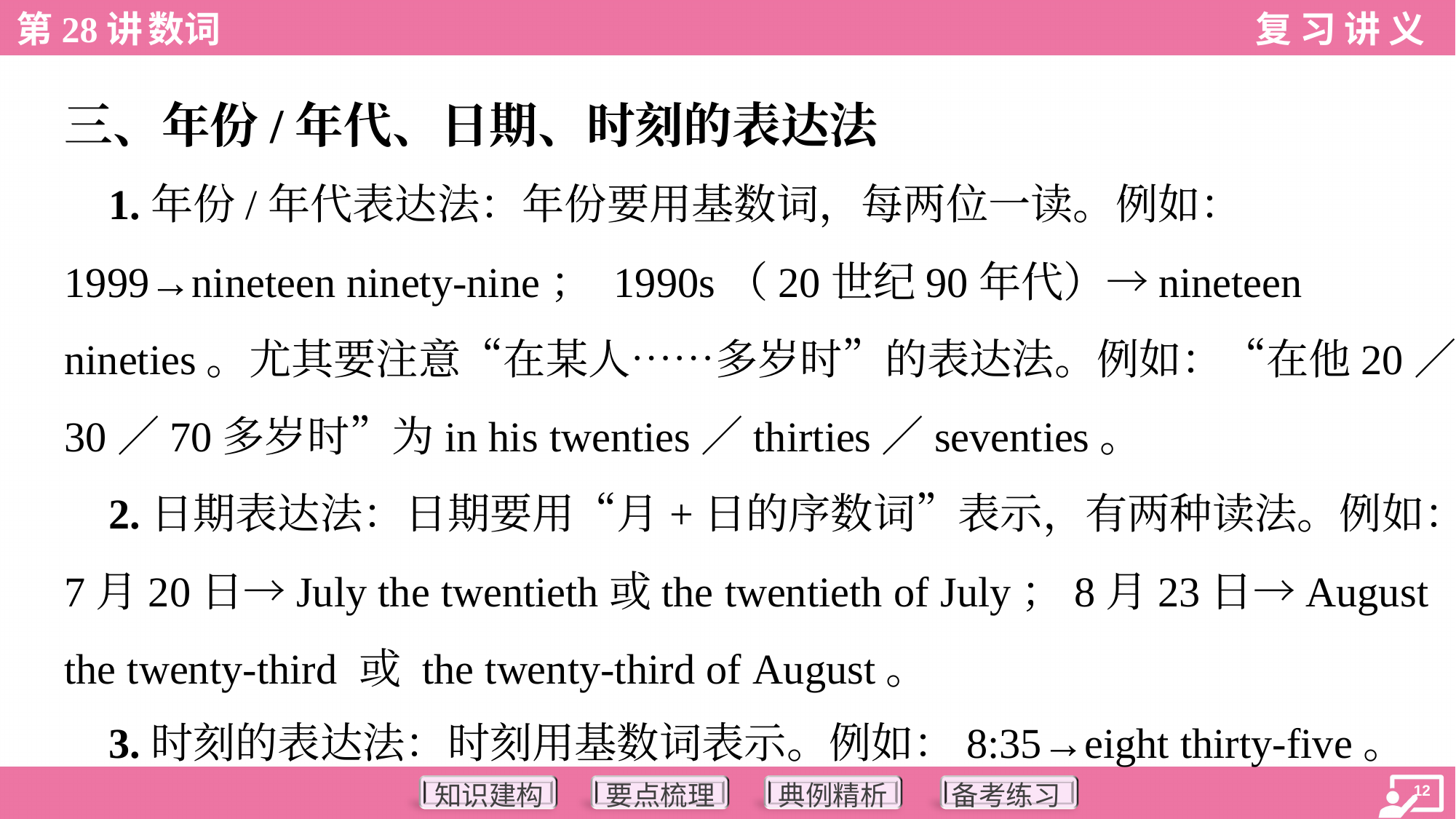

三、年份/年代、日期、时刻的表达法
    1.年份/年代表达法：年份要用基数词，每两位一读。例如：
1999→nineteen ninety-nine； 1990s（20世纪90年代）→nineteen
nineties。尤其要注意“在某人……多岁时”的表达法。例如：“在他20／
30／70多岁时”为in his twenties／thirties／seventies。
    2.日期表达法：日期要用“月+日的序数词”表示，有两种读法。例如：
7月20日→July the twentieth或the twentieth of July；8月23日→August
the twenty-third 或 the twenty-third of August。
    3.时刻的表达法：时刻用基数词表示。例如：8:35→eight thirty-five。